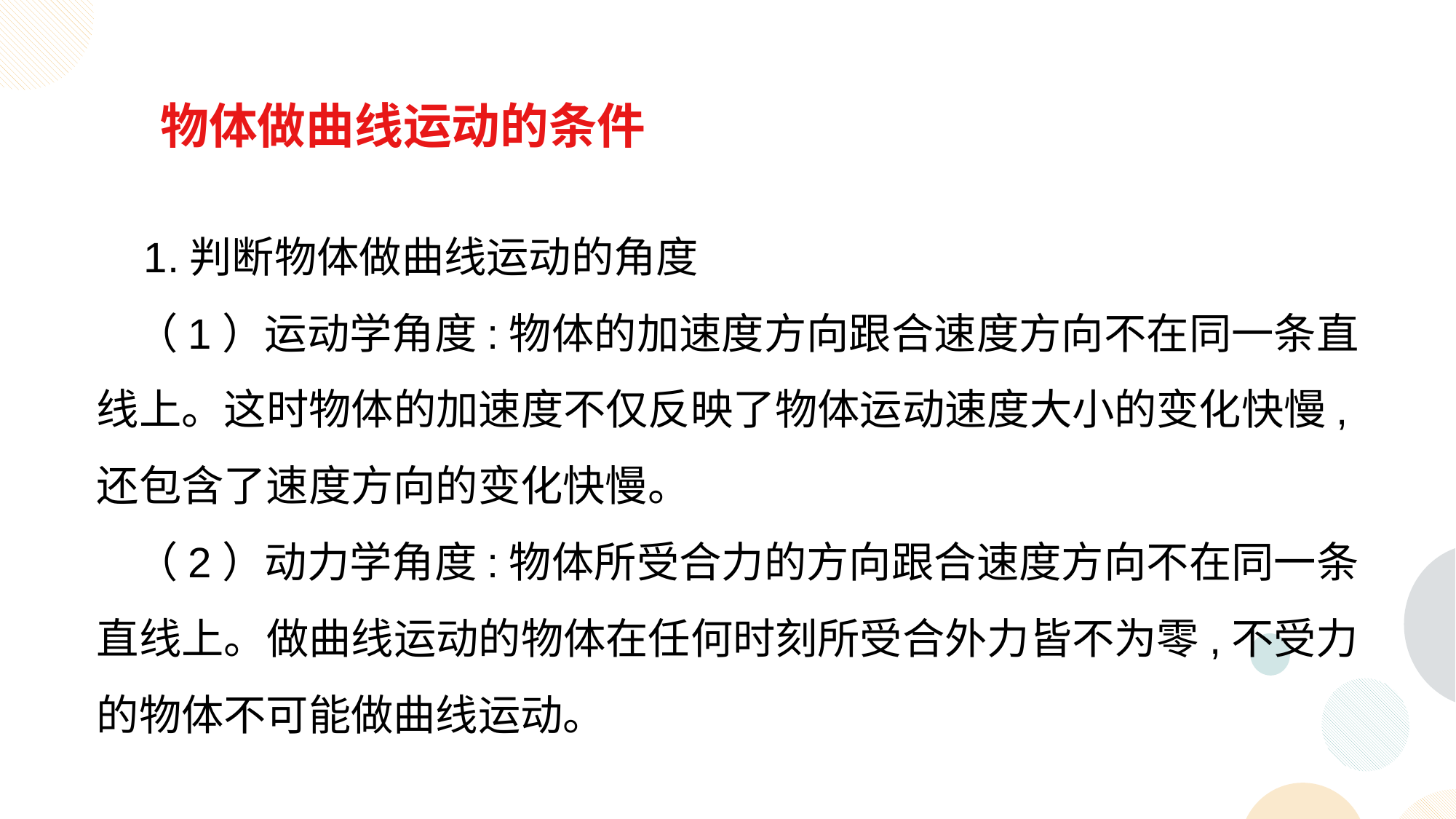

物体做曲线运动的条件
    1.判断物体做曲线运动的角度
   （1）运动学角度:物体的加速度方向跟合速度方向不在同一条直线上。这时物体的加速度不仅反映了物体运动速度大小的变化快慢,还包含了速度方向的变化快慢。
   （2）动力学角度:物体所受合力的方向跟合速度方向不在同一条直线上。做曲线运动的物体在任何时刻所受合外力皆不为零,不受力的物体不可能做曲线运动。